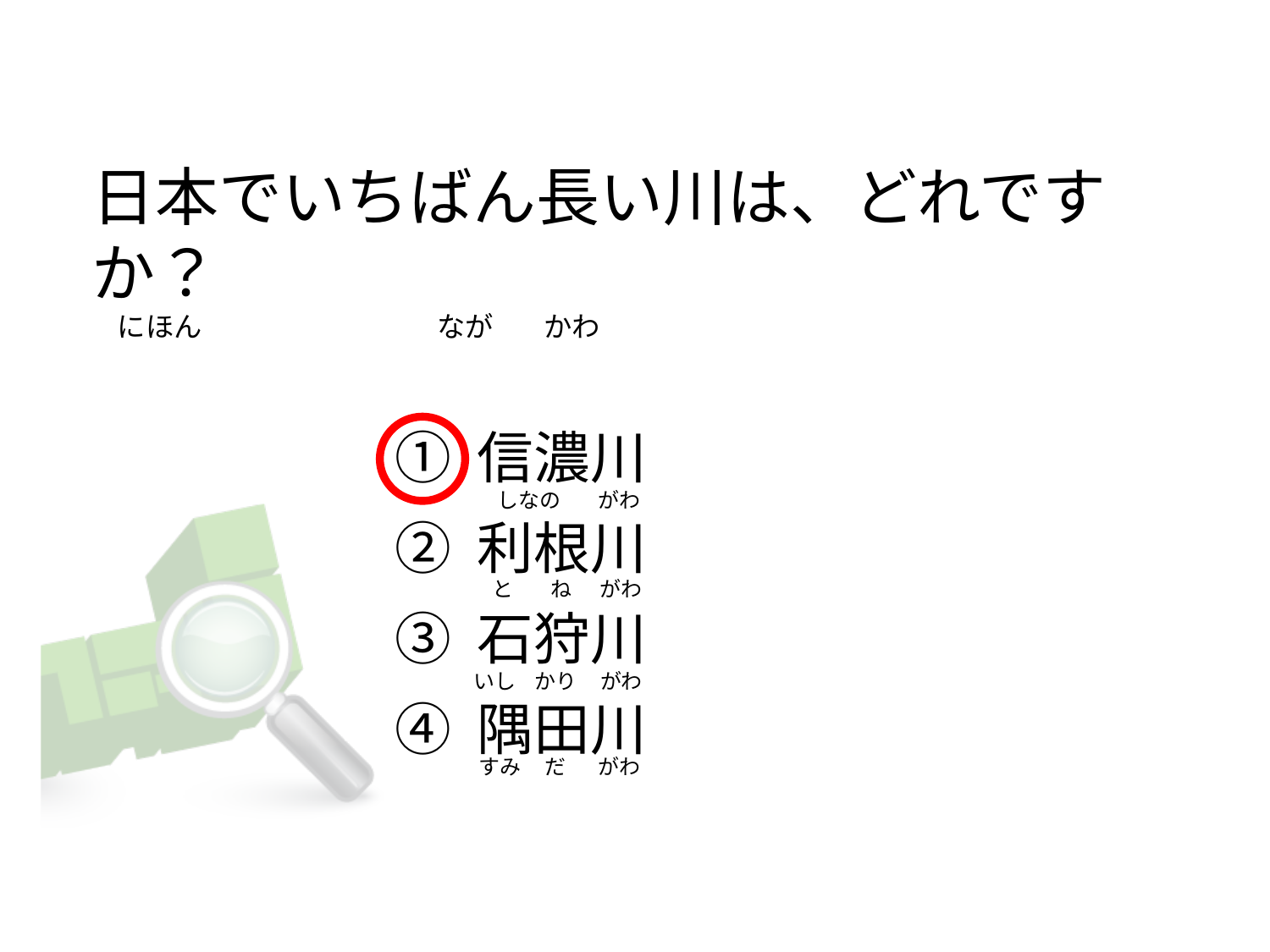

# 日本でいちばん長い川は、どれですか？     にほん                                     なが        かわ
① 信濃川
② 利根川
③ 石狩川
④ 隅田川

    しなの        がわ
   と        ね      がわ
いし    かり     がわ
すみ     だ       がわ